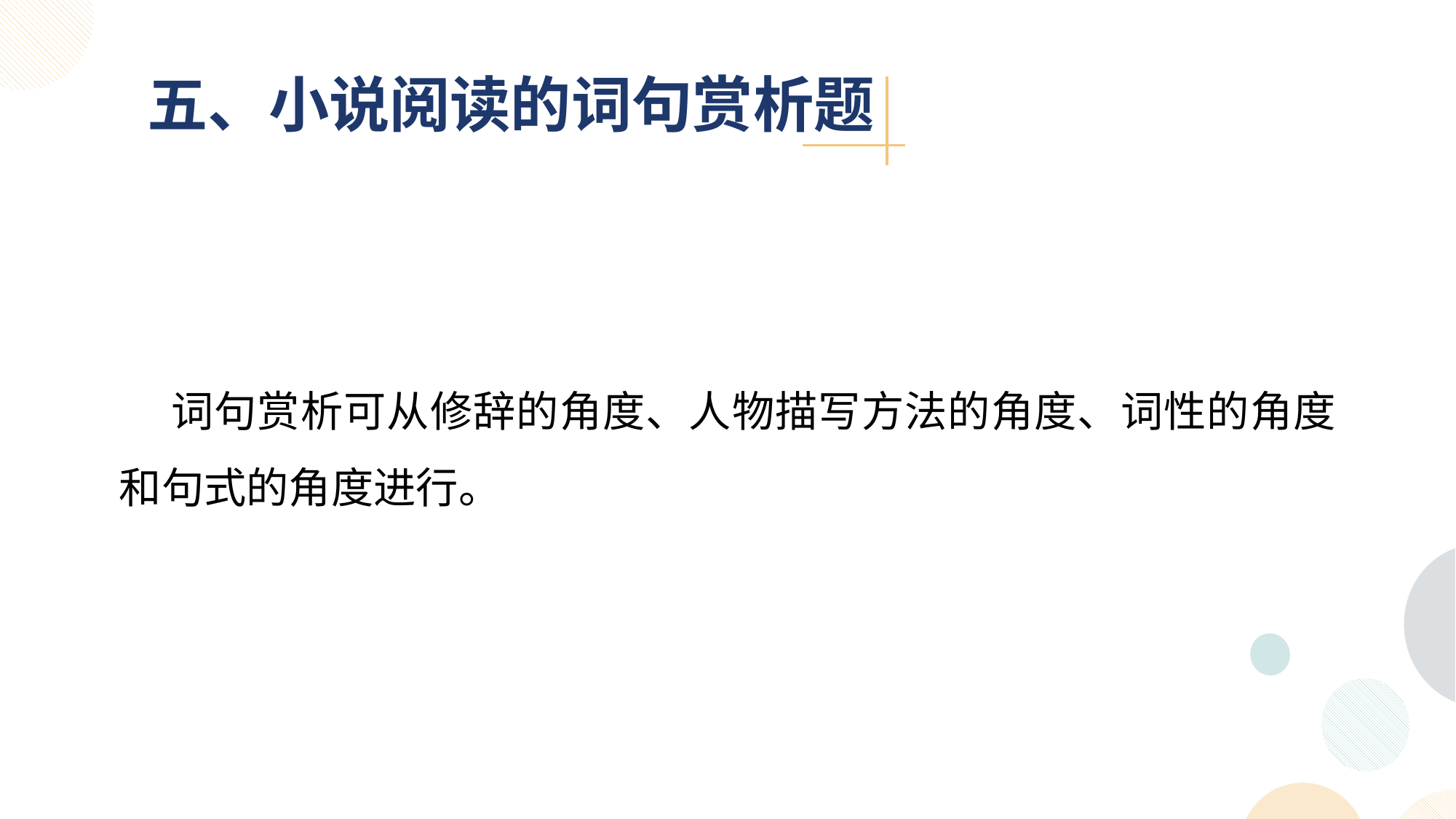

五、小说阅读的词句赏析题
    词句赏析可从修辞的角度、人物描写方法的角度、词性的角度和句式的角度进行。